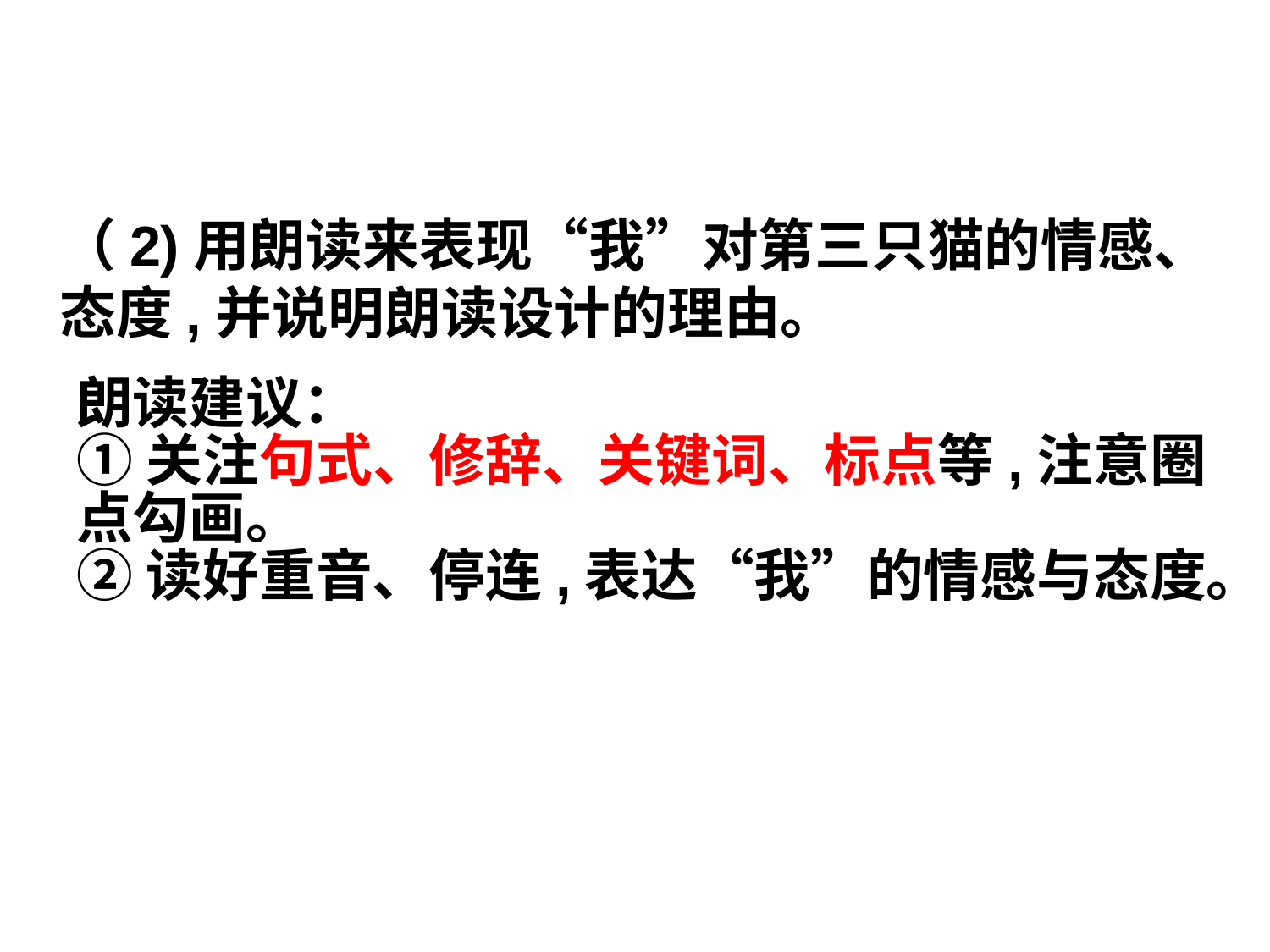

（2)用朗读来表现“我”对第三只猫的情感、态度,并说明朗读设计的理由。
朗读建议：
①关注句式、修辞、关键词、标点等,注意圈点勾画。
②读好重音、停连,表达“我”的情感与态度。